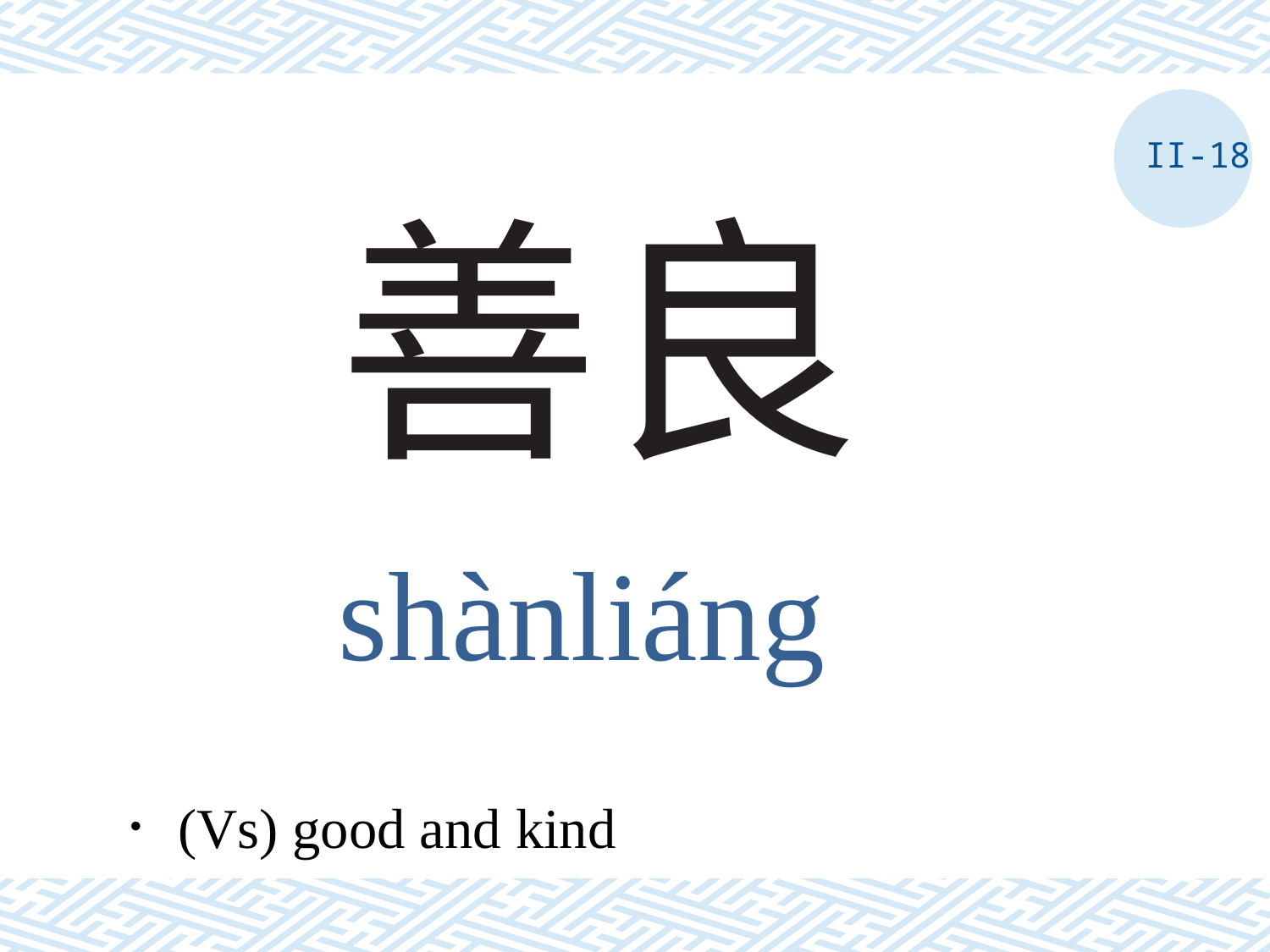

II-18

# 善良
shànliáng
．(Vs) good and kind